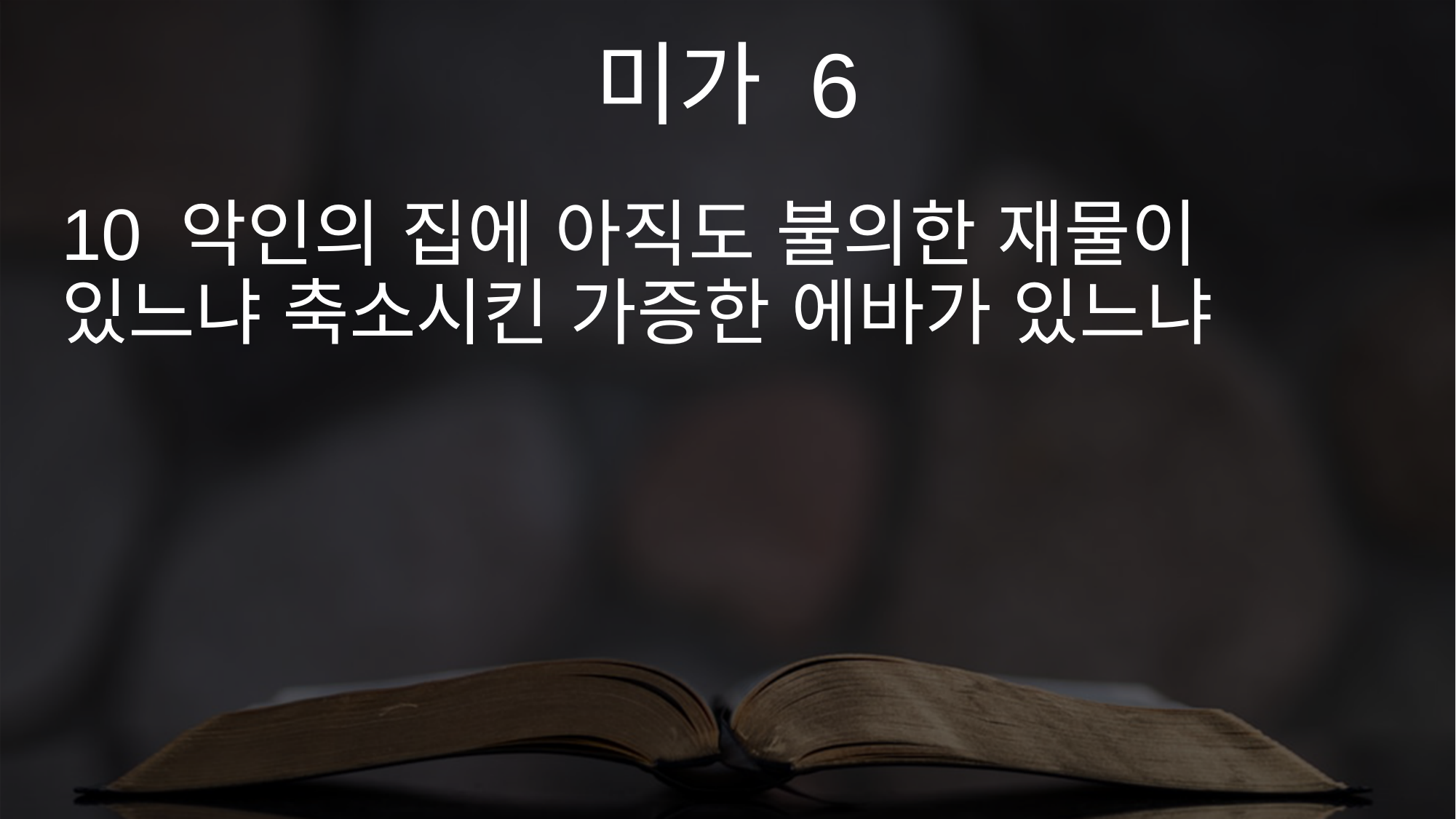

미가 6
10 악인의 집에 아직도 불의한 재물이 있느냐 축소시킨 가증한 에바가 있느냐